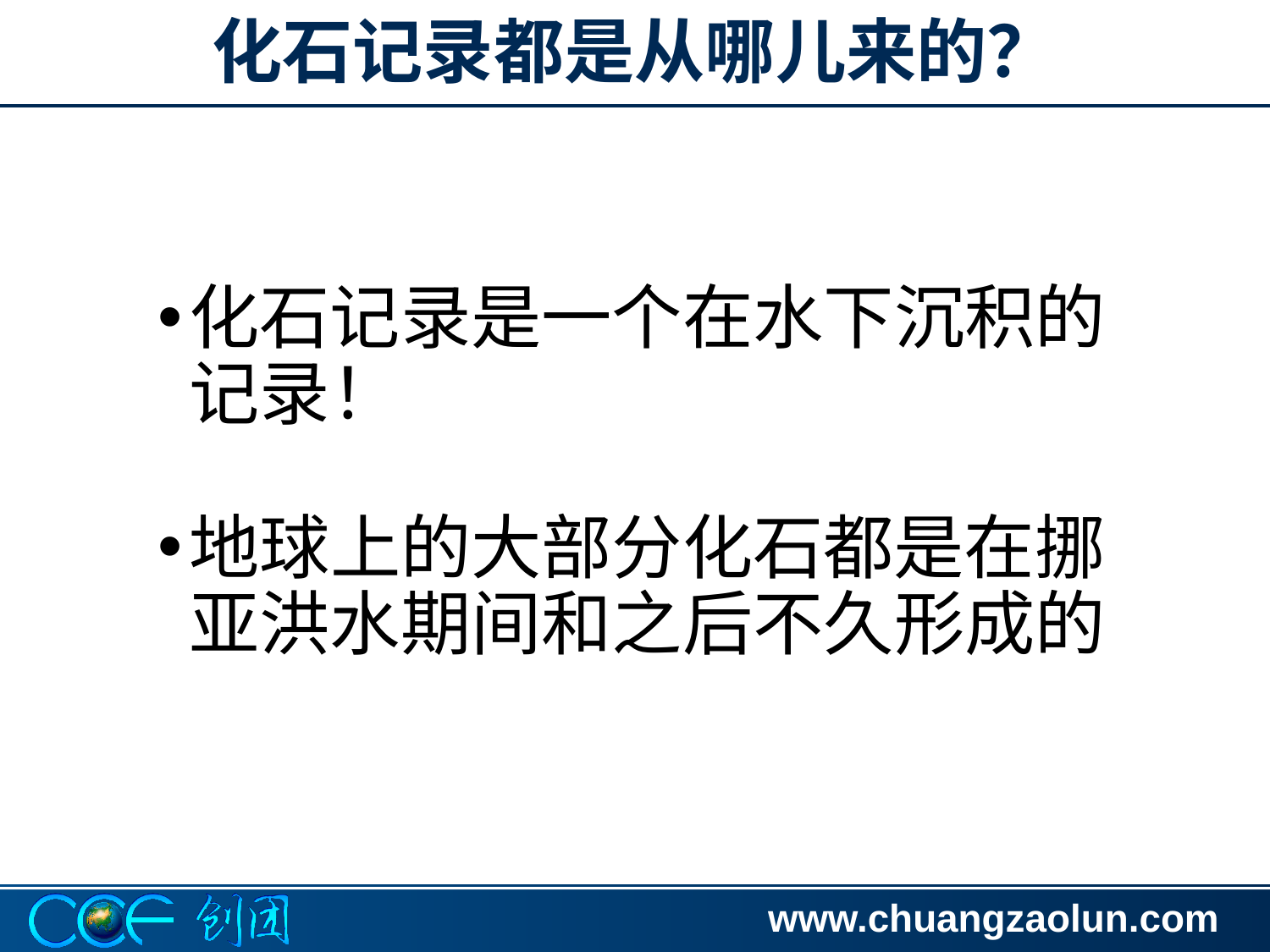

#
化石记录都是从哪儿来的？
化石记录是一个在水下沉积的记录！

地球上的大部分化石都是在挪亚洪水期间和之后不久形成的